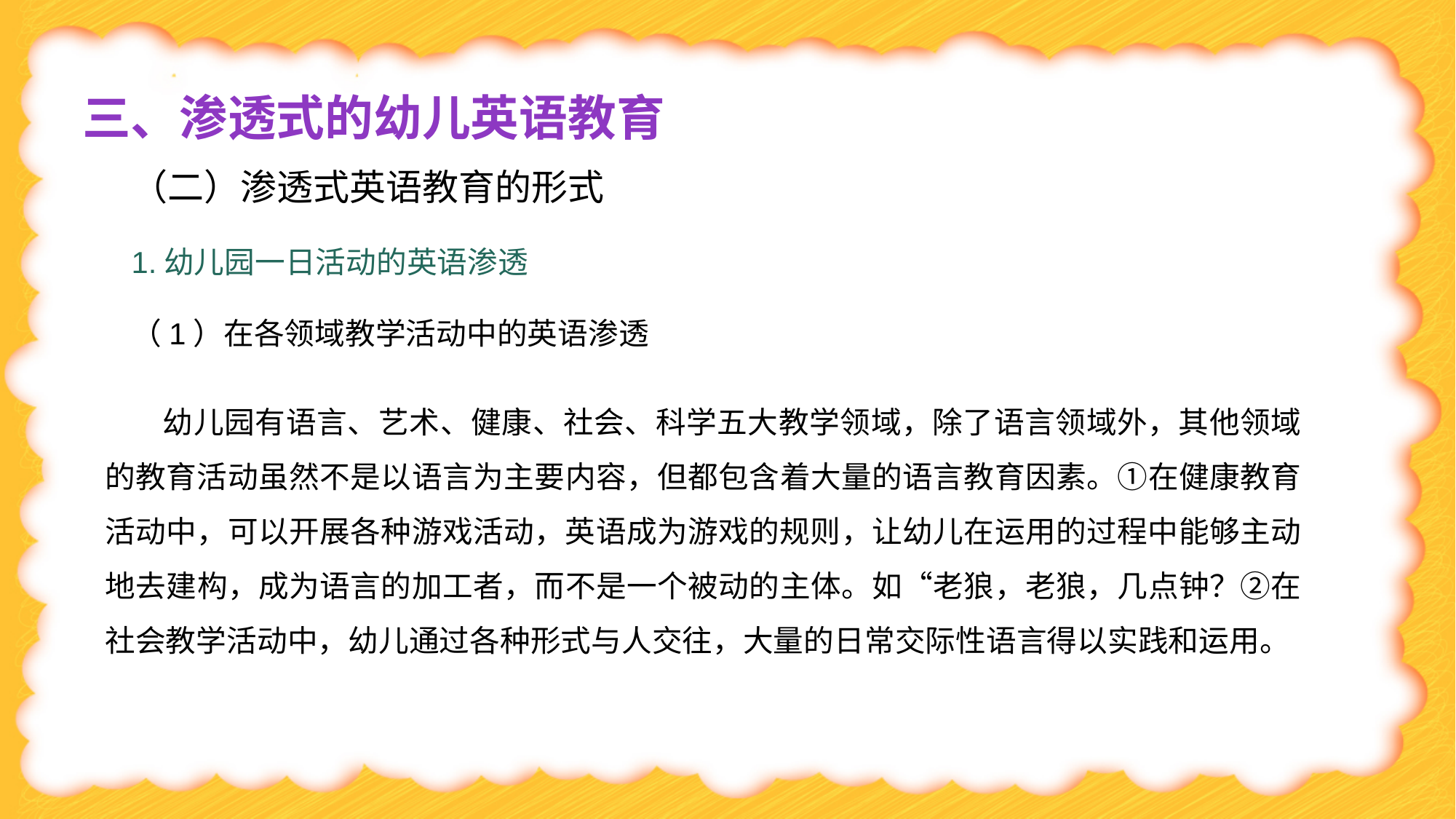

三、渗透式的幼儿英语教育

（二）渗透式英语教育的形式
1.幼儿园一日活动的英语渗透
（1）在各领域教学活动中的英语渗透
       幼儿园有语言、艺术、健康、社会、科学五大教学领域，除了语言领域外，其他领域的教育活动虽然不是以语言为主要内容，但都包含着大量的语言教育因素。①在健康教育活动中，可以开展各种游戏活动，英语成为游戏的规则，让幼儿在运用的过程中能够主动地去建构，成为语言的加工者，而不是一个被动的主体。如“老狼，老狼，几点钟？②在社会教学活动中，幼儿通过各种形式与人交往，大量的日常交际性语言得以实践和运用。